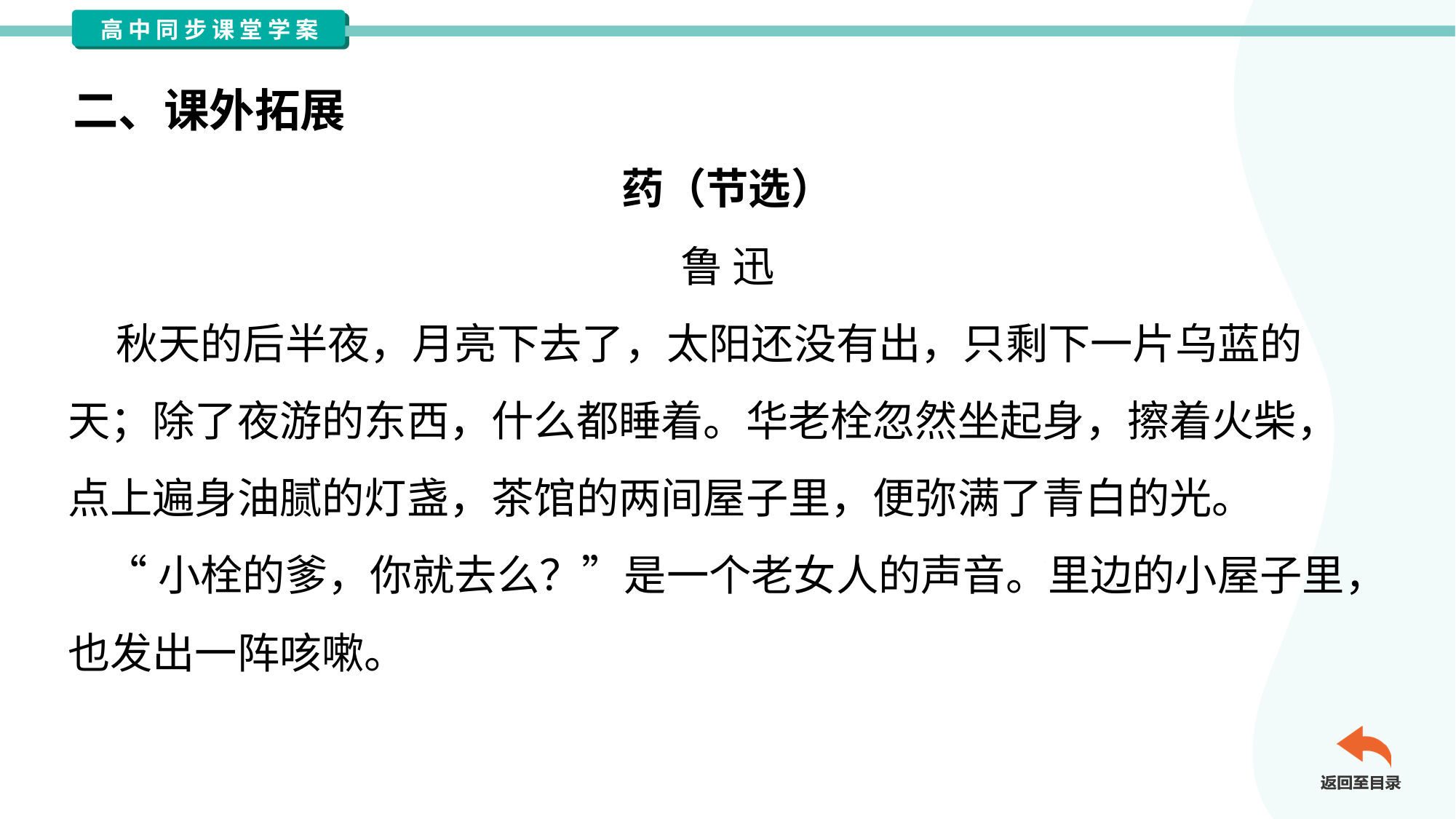

二、课外拓展
药（节选）
鲁 迅
    秋天的后半夜，月亮下去了，太阳还没有出，只剩下一片乌蓝的
天；除了夜游的东西，什么都睡着。华老栓忽然坐起身，擦着火柴，
点上遍身油腻的灯盏，茶馆的两间屋子里，便弥满了青白的光。
    “小栓的爹，你就去么？”是一个老女人的声音。里边的小屋子里，
也发出一阵咳嗽。